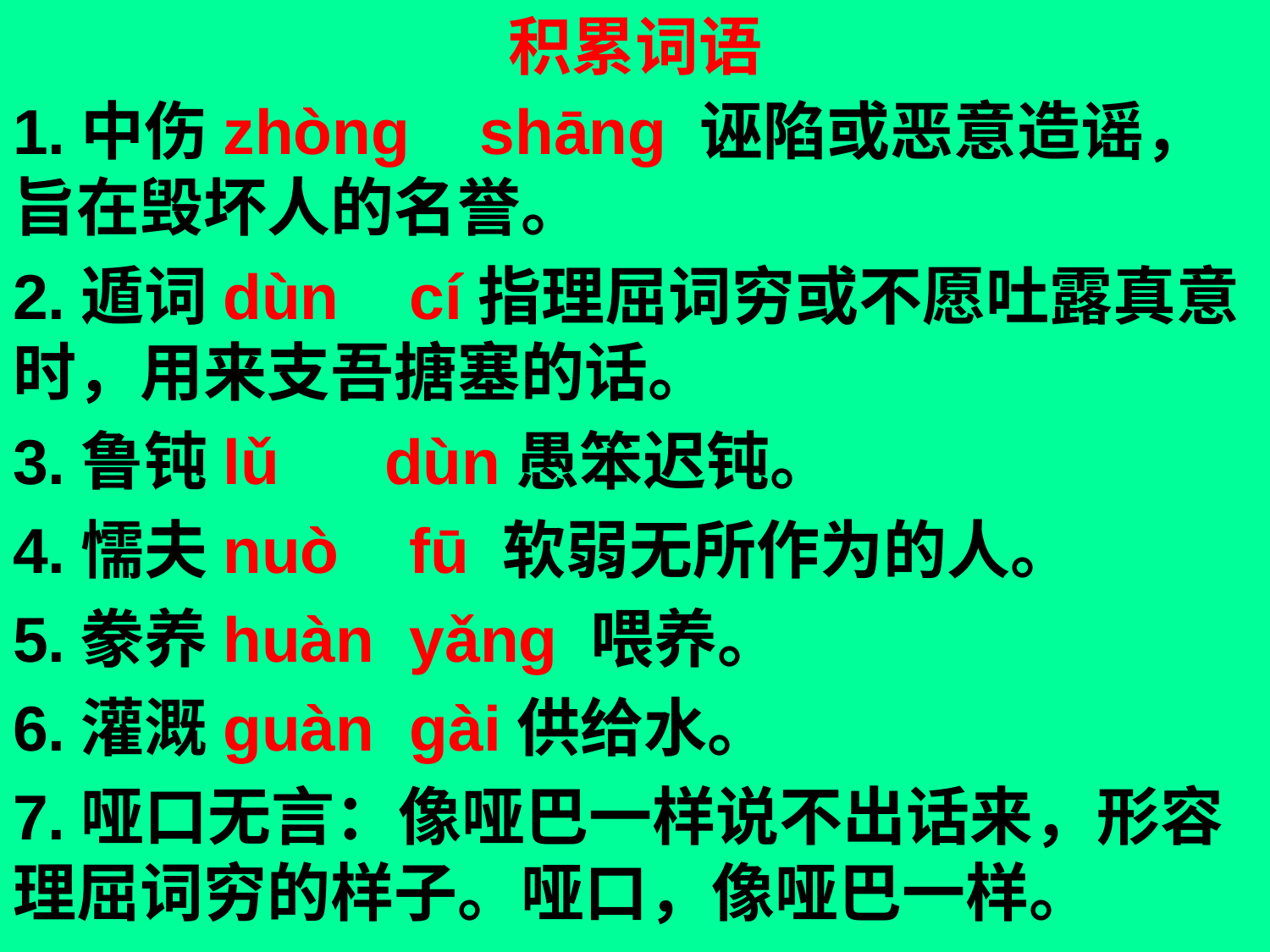

# 积累词语
1.中伤zhòng    shāng 诬陷或恶意造谣，旨在毁坏人的名誉。
2.遁词dùn    cí指理屈词穷或不愿吐露真意时，用来支吾搪塞的话。
3.鲁钝lǔ      dùn愚笨迟钝。
4.懦夫nuò    fū 软弱无所作为的人。
5.豢养huàn  yǎng 喂养。
6.灌溉guàn  gài供给水。
7.哑口无言：像哑巴一样说不出话来，形容理屈词穷的样子。哑口，像哑巴一样。